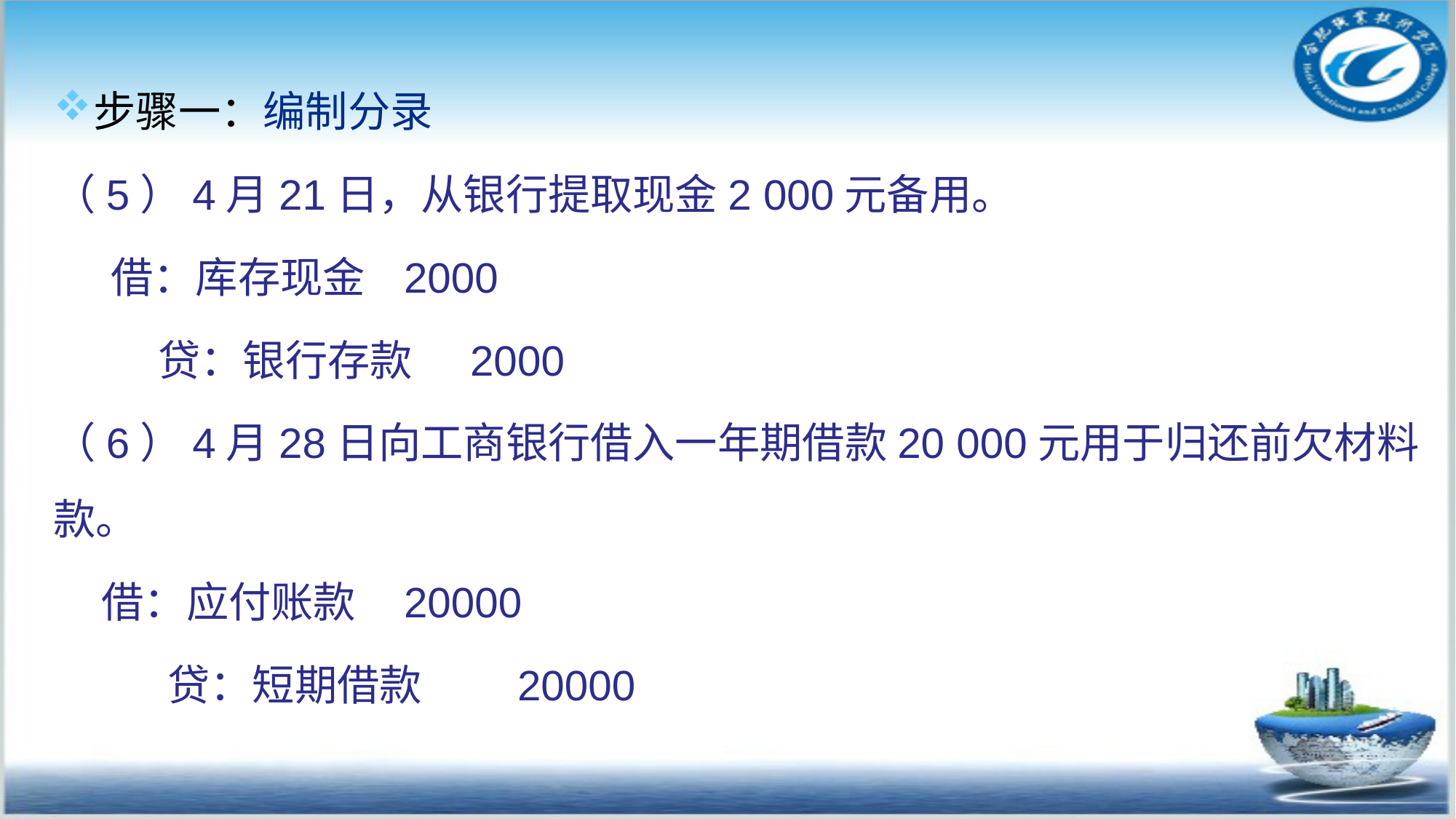

步骤一：编制分录
（5）4月21日，从银行提取现金2 000元备用。
     借：库存现金   2000
          贷：银行存款     2000
（6）4月28日向工商银行借入一年期借款20 000元用于归还前欠材料款。
    借：应付账款    20000
           贷：短期借款         20000

14